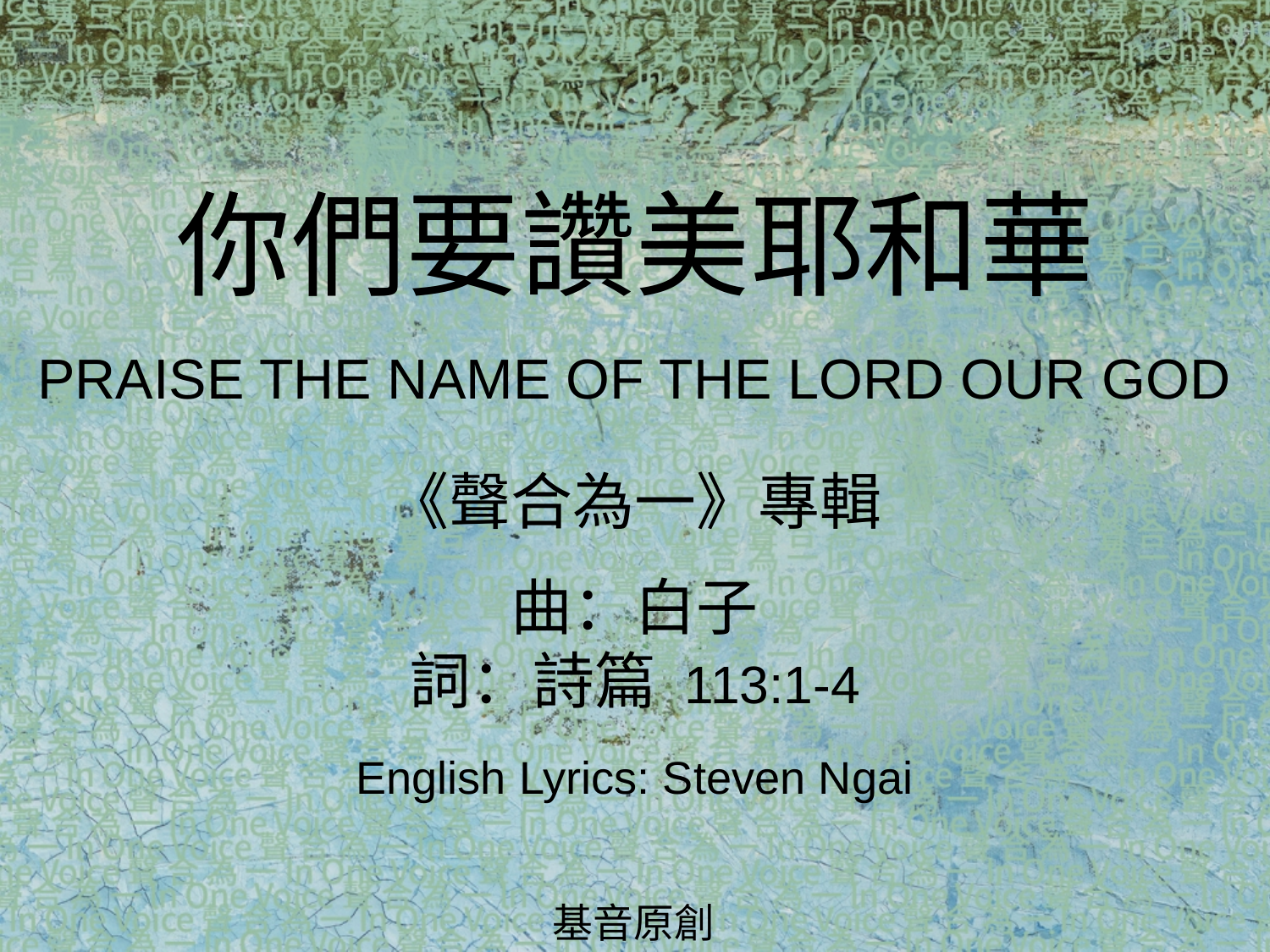

你們要讚美耶和華
PRAISE THE NAME OF THE LORD OUR GOD

# 《聲合為一》專輯 曲：白子 詞：詩篇 113:1-4 English Lyrics: Steven Ngai
基音原創